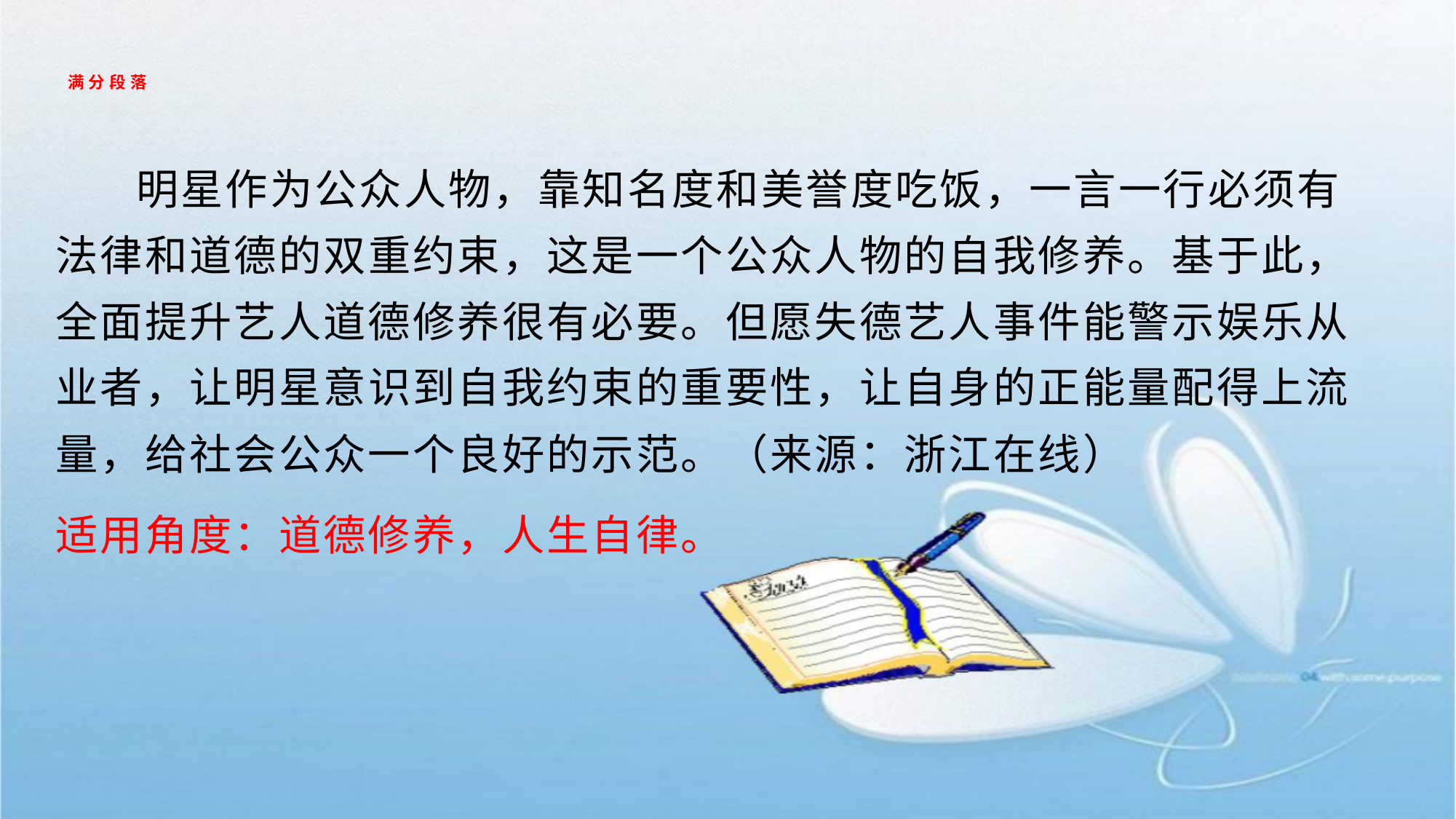

# 满分段落
      明星作为公众人物，靠知名度和美誉度吃饭，一言一行必须有法律和道德的双重约束，这是一个公众人物的自我修养。基于此，全面提升艺人道德修养很有必要。但愿失德艺人事件能警示娱乐从业者，让明星意识到自我约束的重要性，让自身的正能量配得上流量，给社会公众一个良好的示范。（来源：浙江在线）
适用角度：道德修养，人生自律。